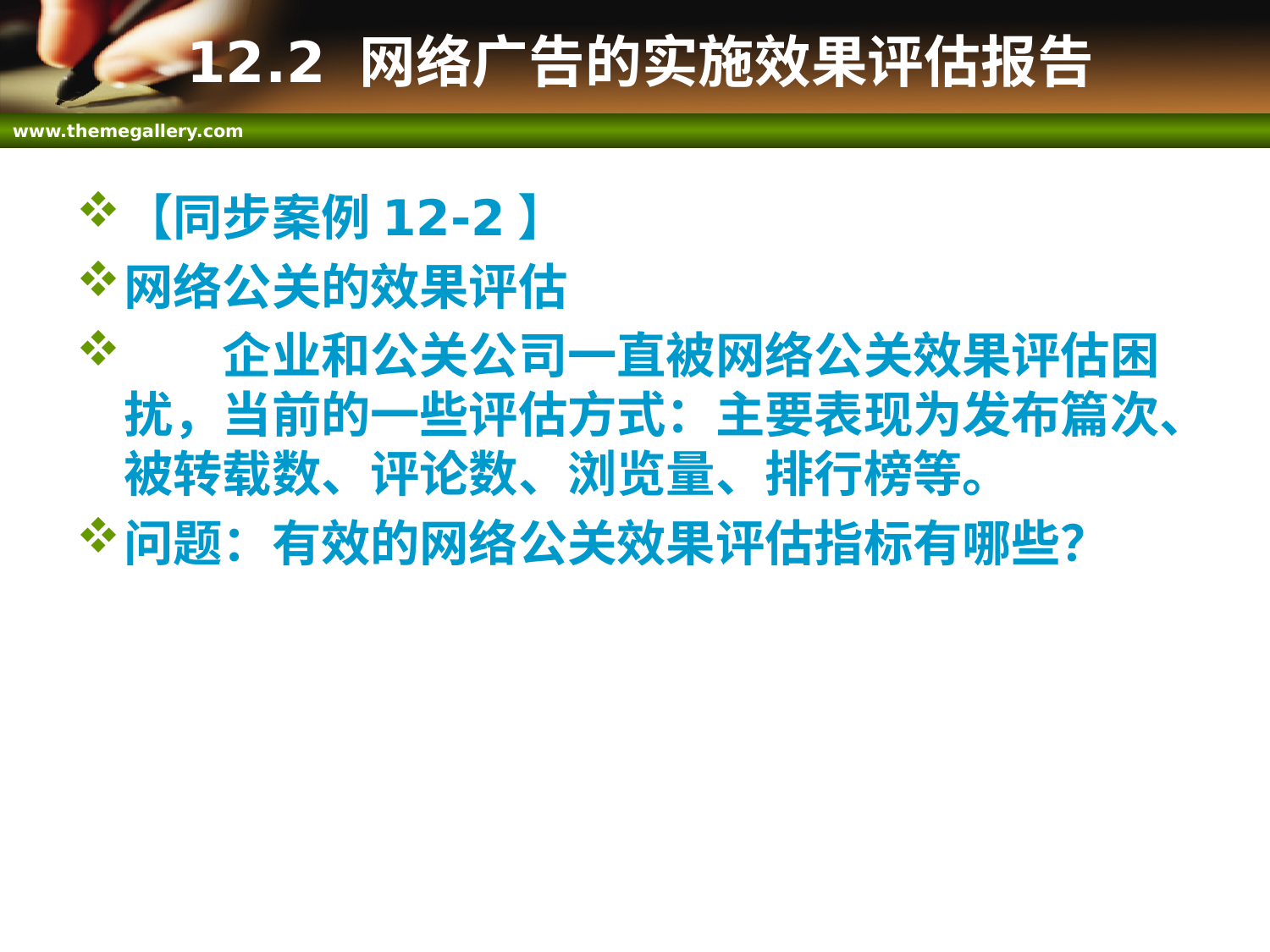

# 12.2 网络广告的实施效果评估报告
【同步案例12-2】
网络公关的效果评估
　　企业和公关公司一直被网络公关效果评估困扰，当前的一些评估方式：主要表现为发布篇次、被转载数、评论数、浏览量、排行榜等。
问题：有效的网络公关效果评估指标有哪些？